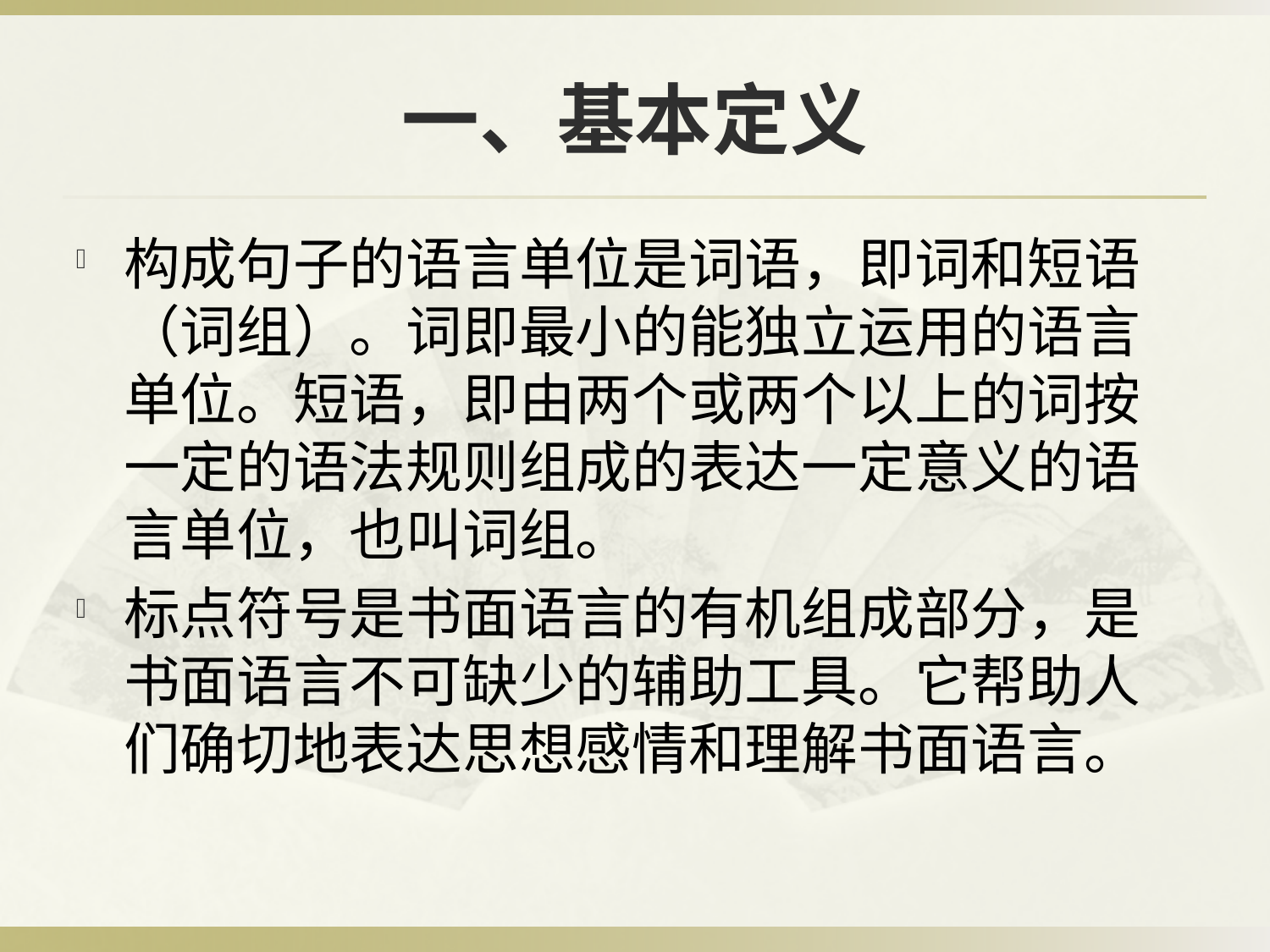

# 一、基本定义
构成句子的语言单位是词语，即词和短语（词组）。词即最小的能独立运用的语言单位。短语，即由两个或两个以上的词按一定的语法规则组成的表达一定意义的语言单位，也叫词组。
标点符号是书面语言的有机组成部分，是书面语言不可缺少的辅助工具。它帮助人们确切地表达思想感情和理解书面语言。